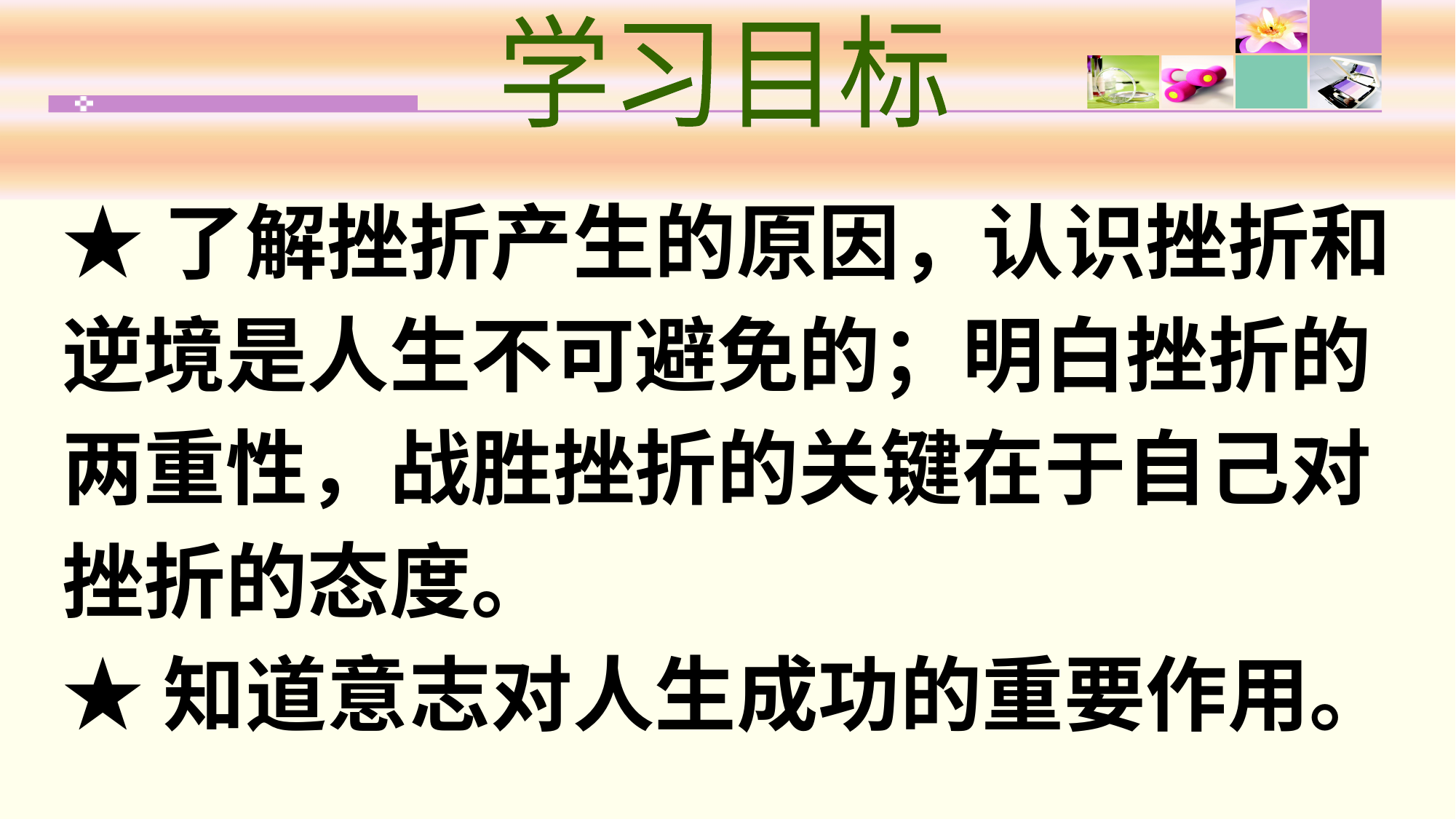

学习目标
★了解挫折产生的原因，认识挫折和逆境是人生不可避免的；明白挫折的两重性，战胜挫折的关键在于自己对挫折的态度。
★知道意志对人生成功的重要作用。